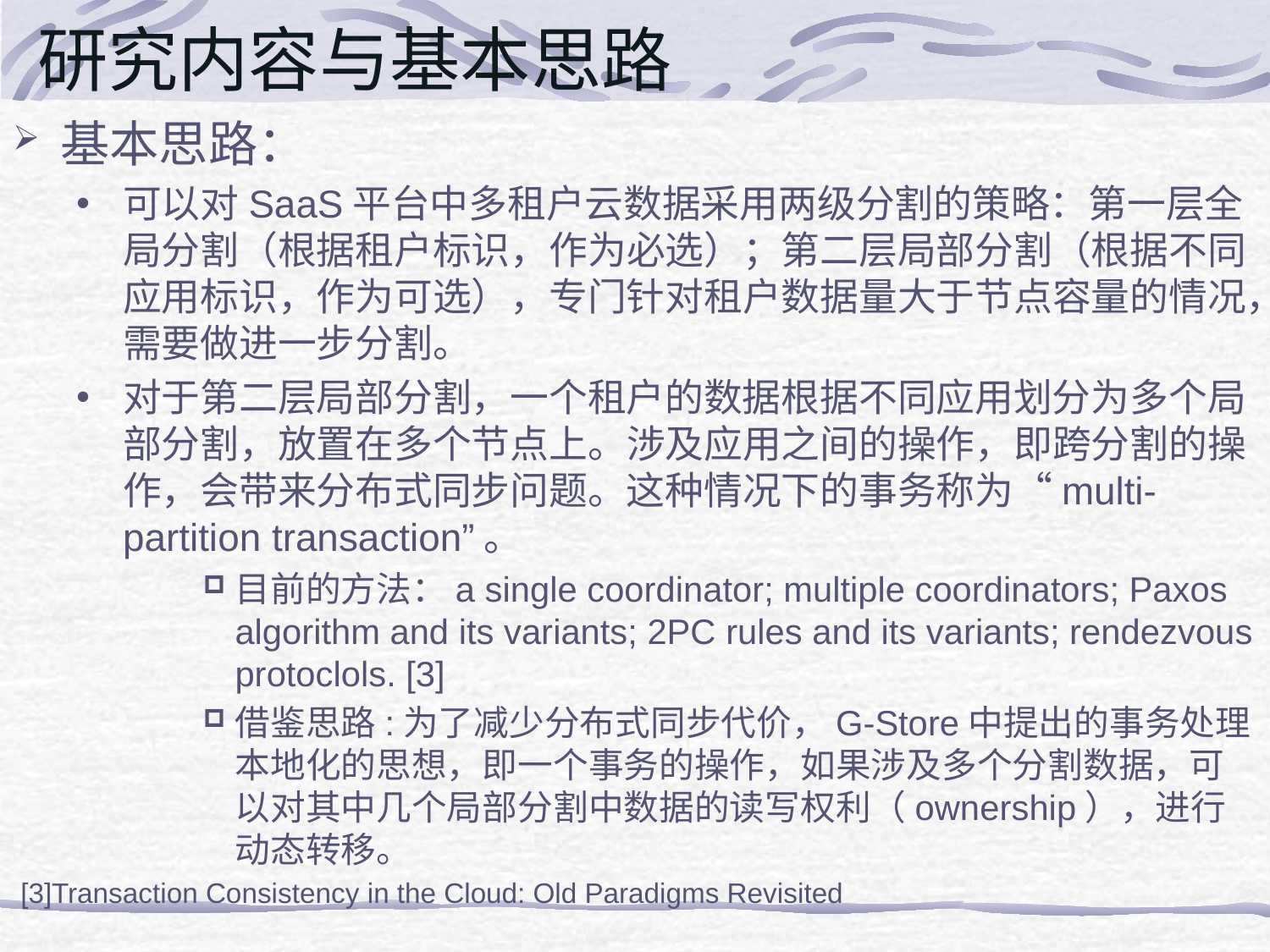

# 研究内容与基本思路
基本思路：
可以对SaaS平台中多租户云数据采用两级分割的策略：第一层全局分割（根据租户标识，作为必选）；第二层局部分割（根据不同应用标识，作为可选），专门针对租户数据量大于节点容量的情况，需要做进一步分割。
对于第二层局部分割，一个租户的数据根据不同应用划分为多个局部分割，放置在多个节点上。涉及应用之间的操作，即跨分割的操作，会带来分布式同步问题。这种情况下的事务称为“multi-partition transaction”。
目前的方法：a single coordinator; multiple coordinators; Paxos algorithm and its variants; 2PC rules and its variants; rendezvous protoclols. [3]
借鉴思路:为了减少分布式同步代价，G-Store中提出的事务处理本地化的思想，即一个事务的操作，如果涉及多个分割数据，可以对其中几个局部分割中数据的读写权利（ownership），进行动态转移。
 [3]Transaction Consistency in the Cloud: Old Paradigms Revisited